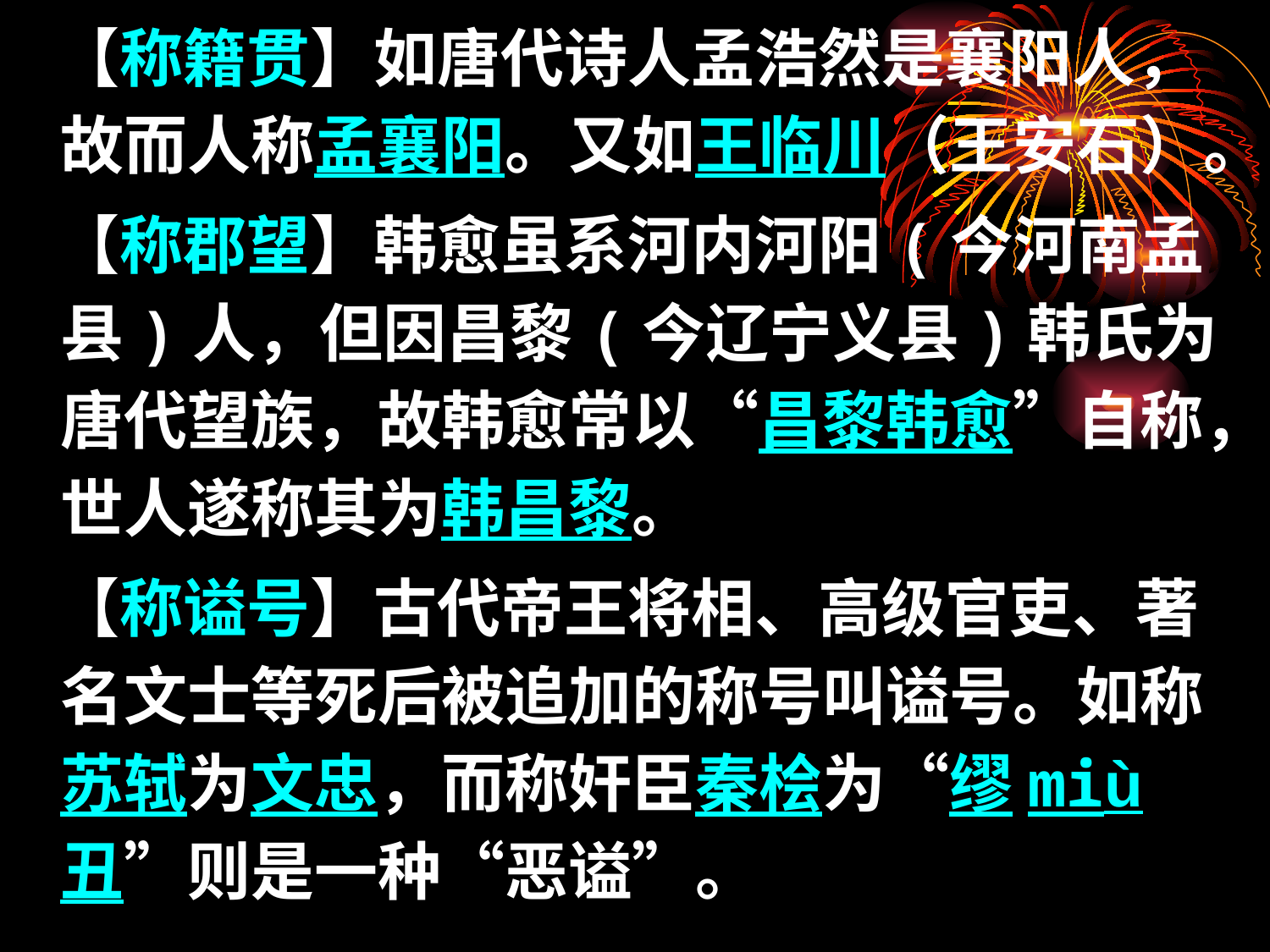

【称籍贯】如唐代诗人孟浩然是襄阳人，故而人称孟襄阳。又如王临川（王安石）。
  【称郡望】韩愈虽系河内河阳(今河南孟县)人，但因昌黎(今辽宁义县)韩氏为唐代望族，故韩愈常以“昌黎韩愈”自称，世人遂称其为韩昌黎。
  【称谥号】古代帝王将相、高级官吏、著名文士等死后被追加的称号叫谥号。如称苏轼为文忠，而称奸臣秦桧为“缪miù丑”则是一种“恶谥”。